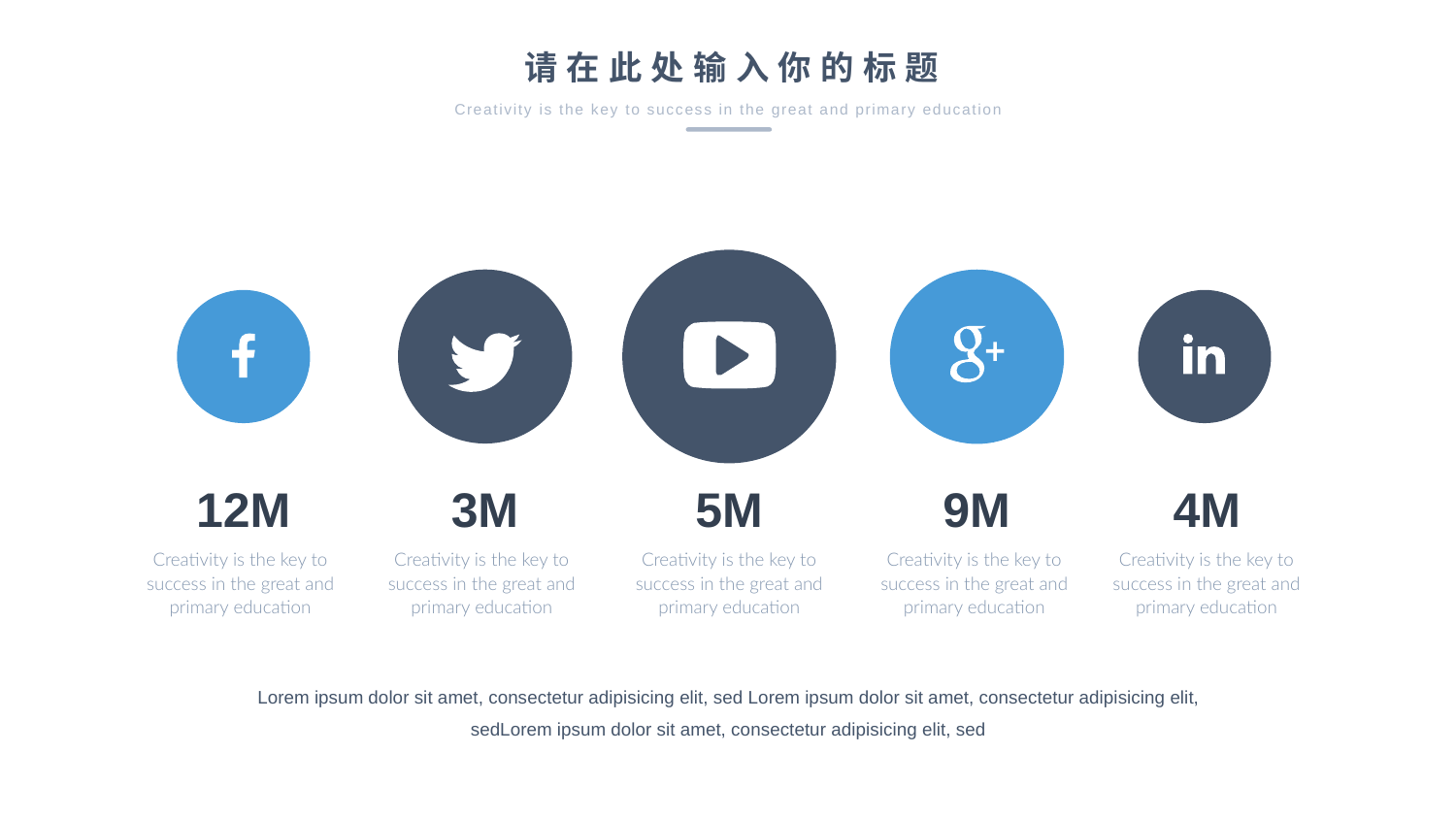

请在此处输入你的标题

Creativity is the key to success in the great and primary education

12M
3M
5M
9M
4M
Creativity is the key to success in the great and primary education
Creativity is the key to success in the great and primary education
Creativity is the key to success in the great and primary education
Creativity is the key to success in the great and primary education
Creativity is the key to success in the great and primary education
Lorem ipsum dolor sit amet, consectetur adipisicing elit, sed Lorem ipsum dolor sit amet, consectetur adipisicing elit, sedLorem ipsum dolor sit amet, consectetur adipisicing elit, sed